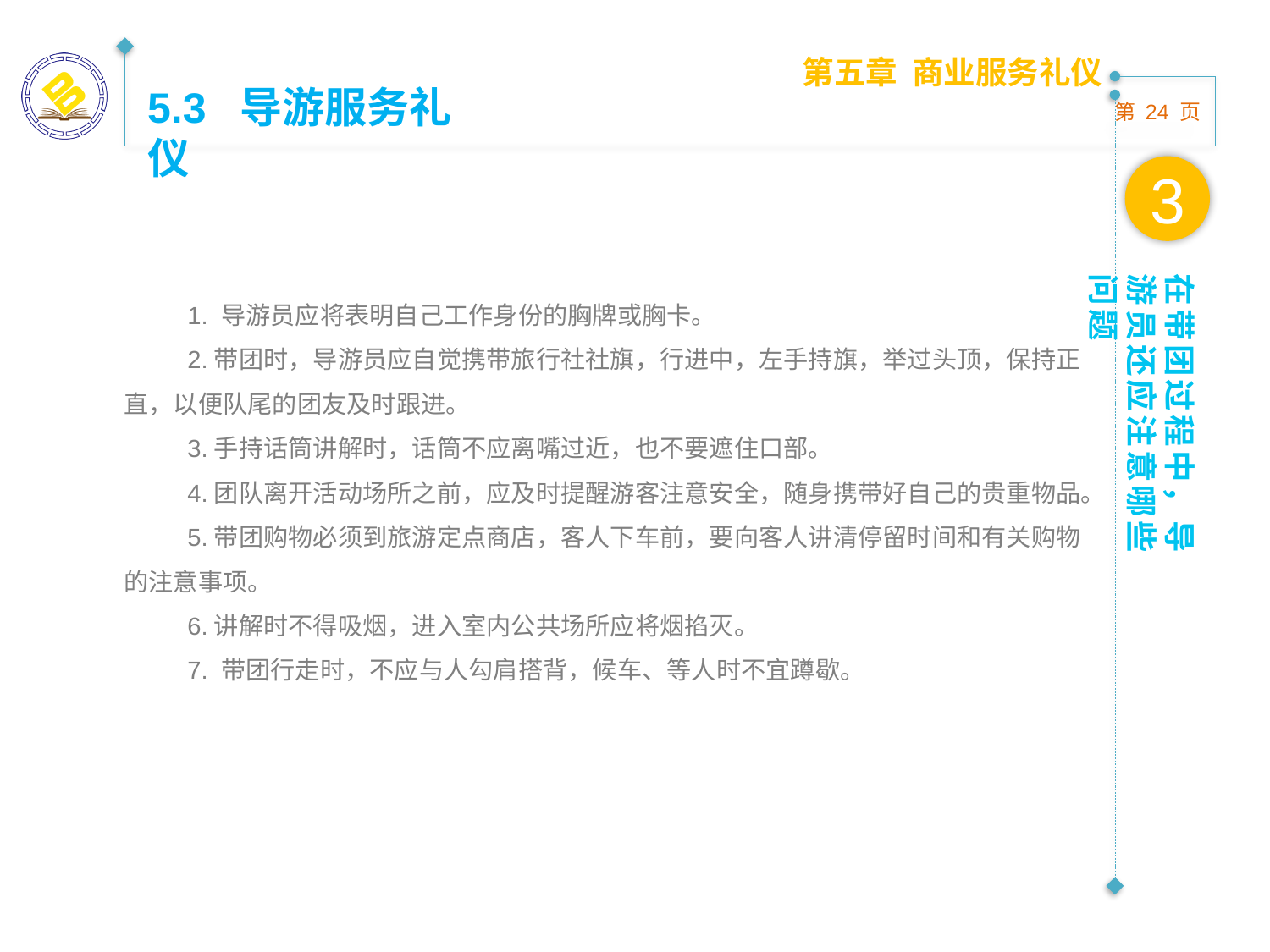

第五章  商业服务礼仪
5.3  导游服务礼仪
3
在带团过程中，导游员还应注意哪些问题
1. 导游员应将表明自己工作身份的胸牌或胸卡。
2.带团时，导游员应自觉携带旅行社社旗，行进中，左手持旗，举过头顶，保持正直，以便队尾的团友及时跟进。
3.手持话筒讲解时，话筒不应离嘴过近，也不要遮住口部。
4.团队离开活动场所之前，应及时提醒游客注意安全，随身携带好自己的贵重物品。
5.带团购物必须到旅游定点商店，客人下车前，要向客人讲清停留时间和有关购物的注意事项。
6.讲解时不得吸烟，进入室内公共场所应将烟掐灭。
7. 带团行走时，不应与人勾肩搭背，候车、等人时不宜蹲歇。